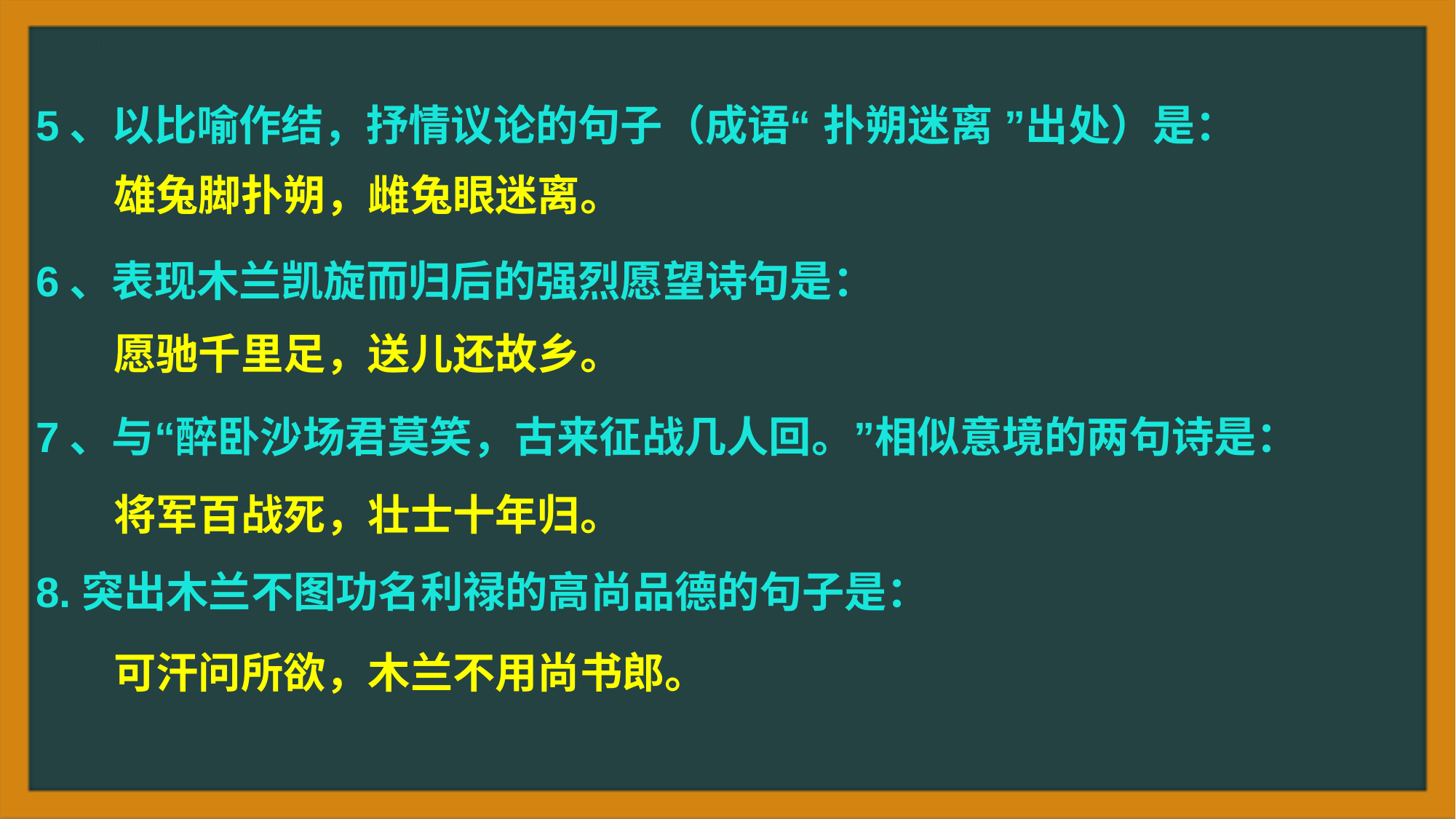

5、以比喻作结，抒情议论的句子（成语“ 扑朔迷离 ”出处）是：

6、表现木兰凯旋而归后的强烈愿望诗句是：

7、与“醉卧沙场君莫笑，古来征战几人回。”相似意境的两句诗是：

8.突出木兰不图功名利禄的高尚品德的句子是：

雄兔脚扑朔，雌兔眼迷离。
愿驰千里足，送儿还故乡。
将军百战死，壮士十年归。

可汗问所欲，木兰不用尚书郎。